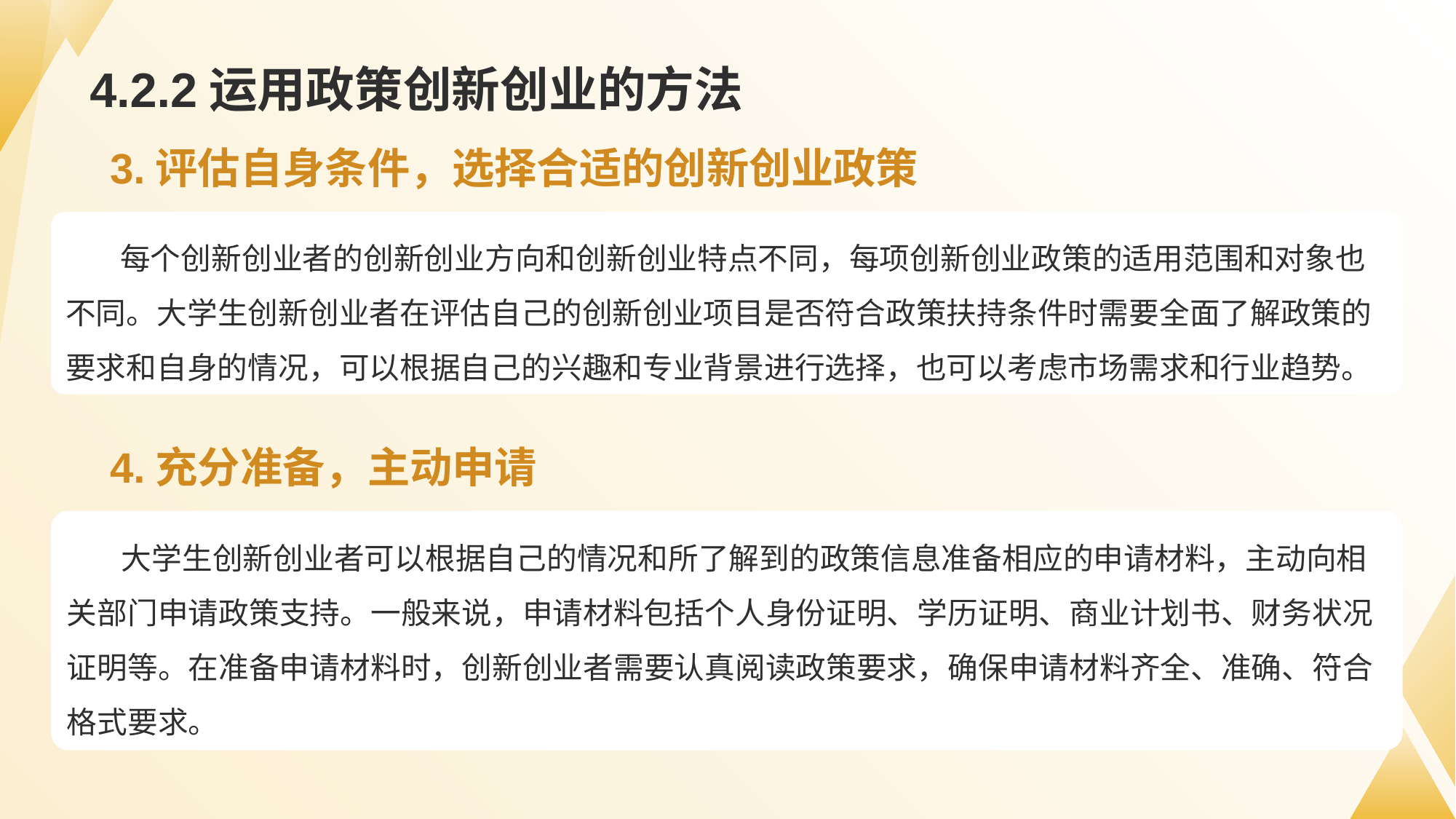

# 4.2.2运用政策创新创业的方法
3.评估自身条件，选择合适的创新创业政策
每个创新创业者的创新创业方向和创新创业特点不同，每项创新创业政策的适用范围和对象也不同。大学生创新创业者在评估自己的创新创业项目是否符合政策扶持条件时需要全面了解政策的要求和自身的情况，可以根据自己的兴趣和专业背景进行选择，也可以考虑市场需求和行业趋势。
4.充分准备，主动申请
大学生创新创业者可以根据自己的情况和所了解到的政策信息准备相应的申请材料，主动向相关部门申请政策支持。一般来说，申请材料包括个人身份证明、学历证明、商业计划书、财务状况证明等。在准备申请材料时，创新创业者需要认真阅读政策要求，确保申请材料齐全、准确、符合格式要求。